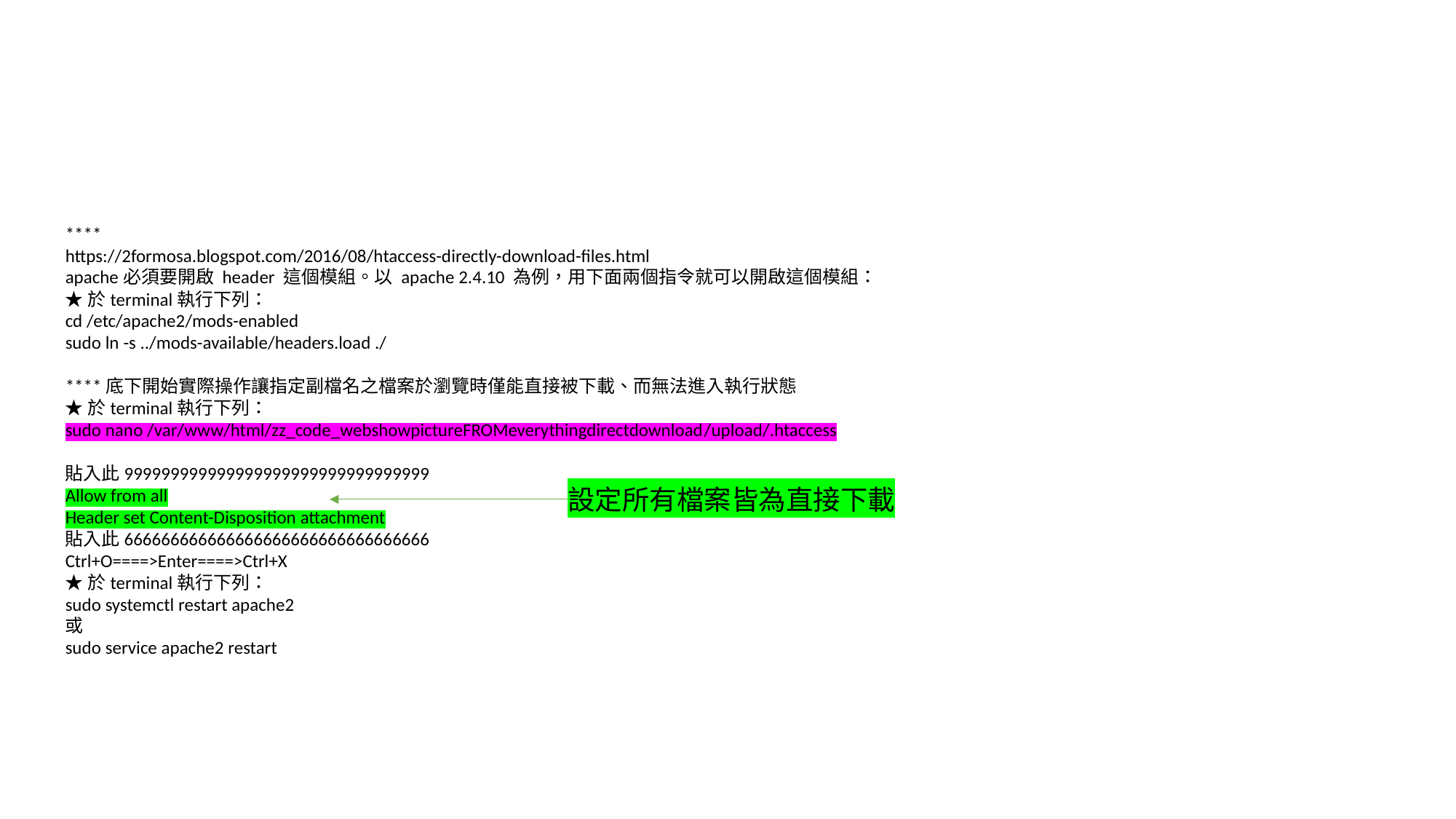

****
https://2formosa.blogspot.com/2016/08/htaccess-directly-download-files.html
apache必須要開啟 header 這個模組。以 apache 2.4.10 為例，用下面兩個指令就可以開啟這個模組：
★於terminal執行下列：
cd /etc/apache2/mods-enabled
sudo ln -s ../mods-available/headers.load ./

****底下開始實際操作讓指定副檔名之檔案於瀏覽時僅能直接被下載、而無法進入執行狀態
★於terminal執行下列：
sudo nano /var/www/html/zz_code_webshowpictureFROMeverythingdirectdownload/upload/.htaccess

貼入此999999999999999999999999999999999
Allow from all
Header set Content-Disposition attachment
貼入此666666666666666666666666666666666
Ctrl+O====>Enter====>Ctrl+X
★於terminal執行下列：
sudo systemctl restart apache2
或
sudo service apache2 restart

設定所有檔案皆為直接下載